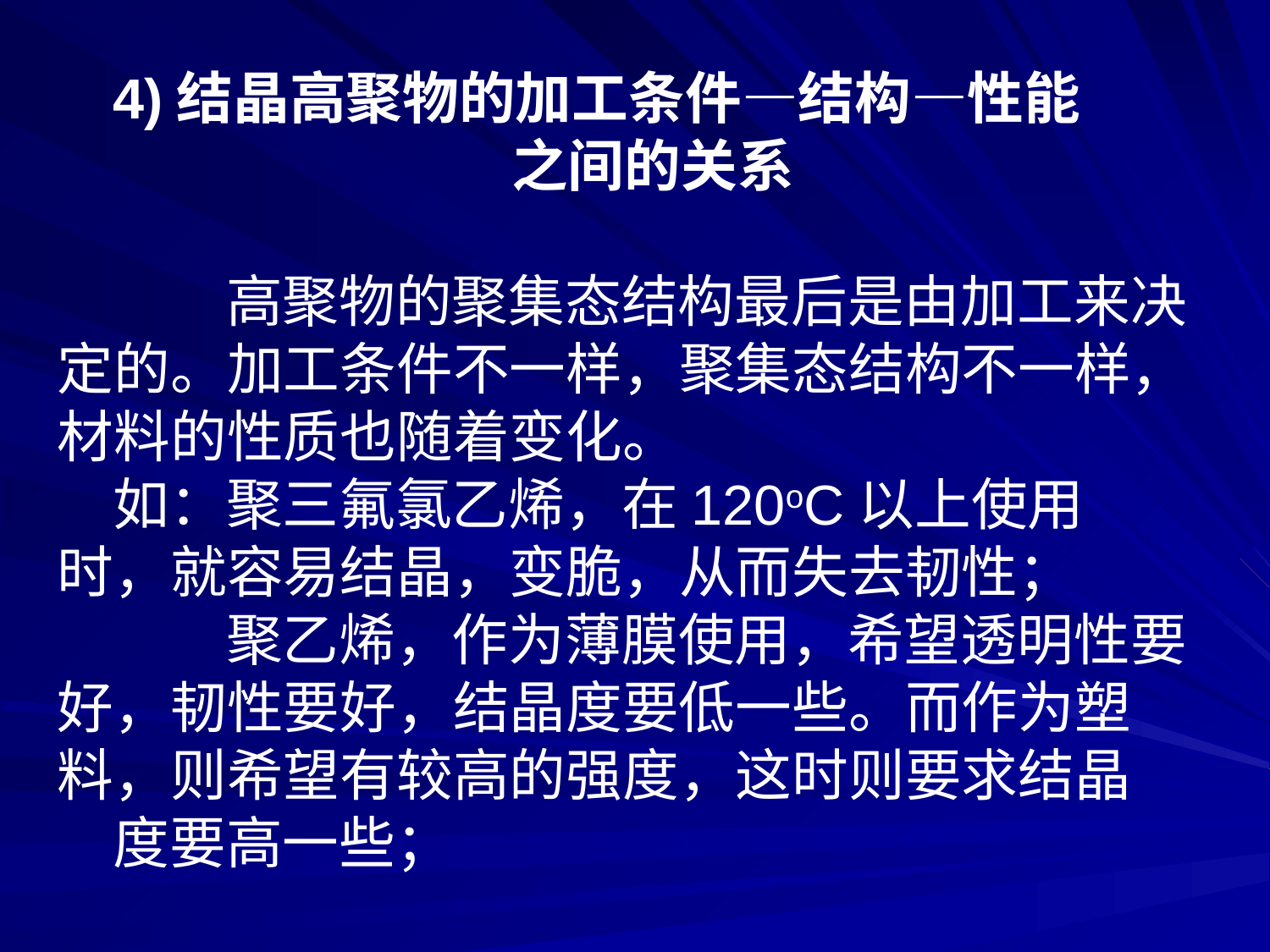

4)结晶高聚物的加工条件—结构—性能
之间的关系

　　高聚物的聚集态结构最后是由加工来决定的。加工条件不一样，聚集态结构不一样，材料的性质也随着变化。
如：聚三氟氯乙烯，在120oC以上使用时，就容易结晶，变脆，从而失去韧性；
　　聚乙烯，作为薄膜使用，希望透明性要好，韧性要好，结晶度要低一些。而作为塑料，则希望有较高的强度，这时则要求结晶
度要高一些；